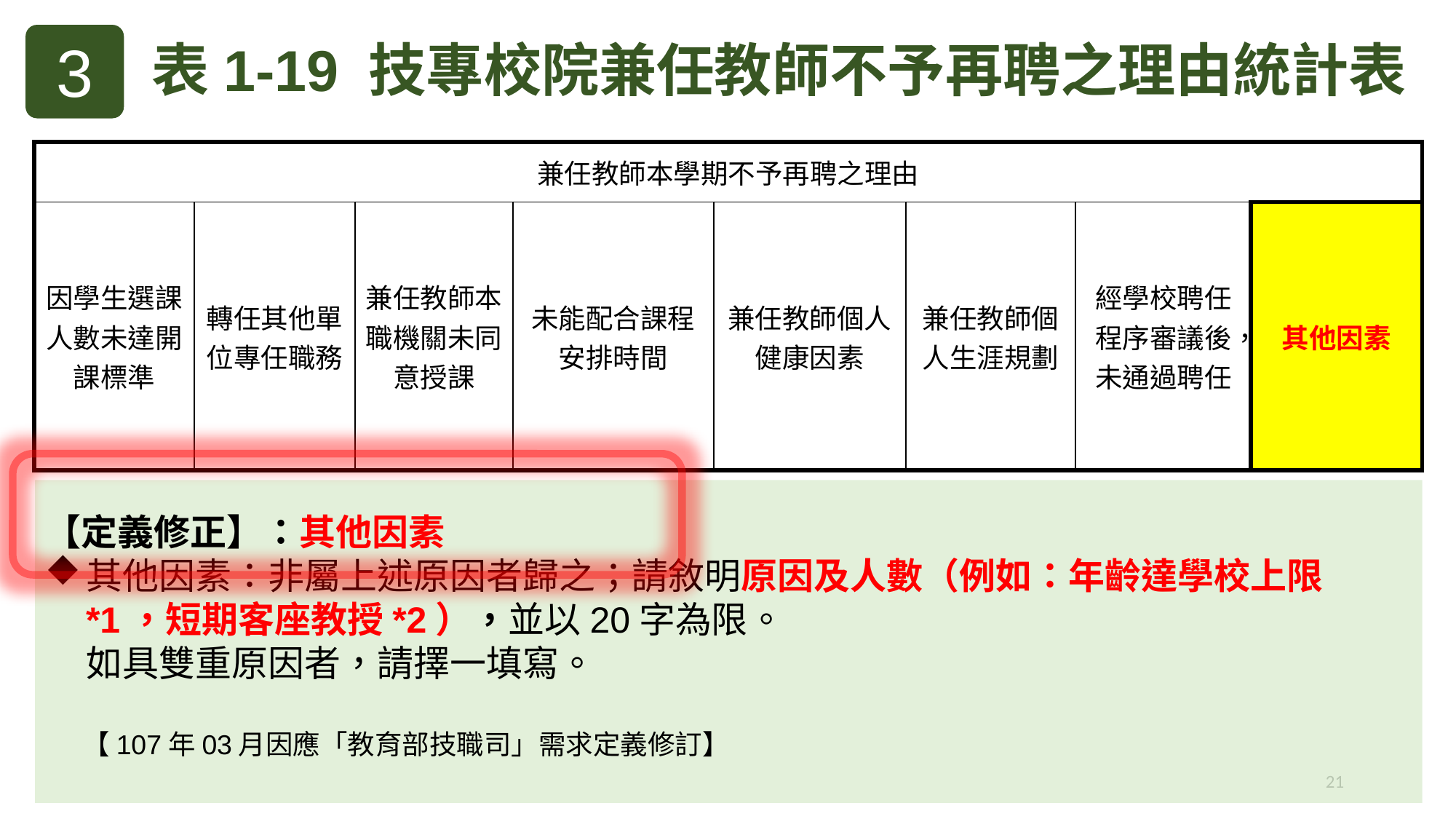

3

表1-19 技專校院兼任教師不予再聘之理由統計表
| 兼任教師本學期不予再聘之理由 |  |  |  |  |  |  |  |
| --- | --- | --- | --- | --- | --- | --- | --- |
| 因學生選課人數未達開課標準 | 轉任其他單位專任職務 | 兼任教師本職機關未同意授課 | 未能配合課程安排時間 | 兼任教師個人健康因素 | 兼任教師個人生涯規劃 | 經學校聘任程序審議後，未通過聘任 | 其他因素 |

【定義修正】：其他因素
其他因素：非屬上述原因者歸之；請敘明原因及人數（例如：年齡達學校上限*1，短期客座教授*2），並以20字為限。
    如具雙重原因者，請擇一填寫。

     【107年03月因應「教育部技職司」需求定義修訂】
21